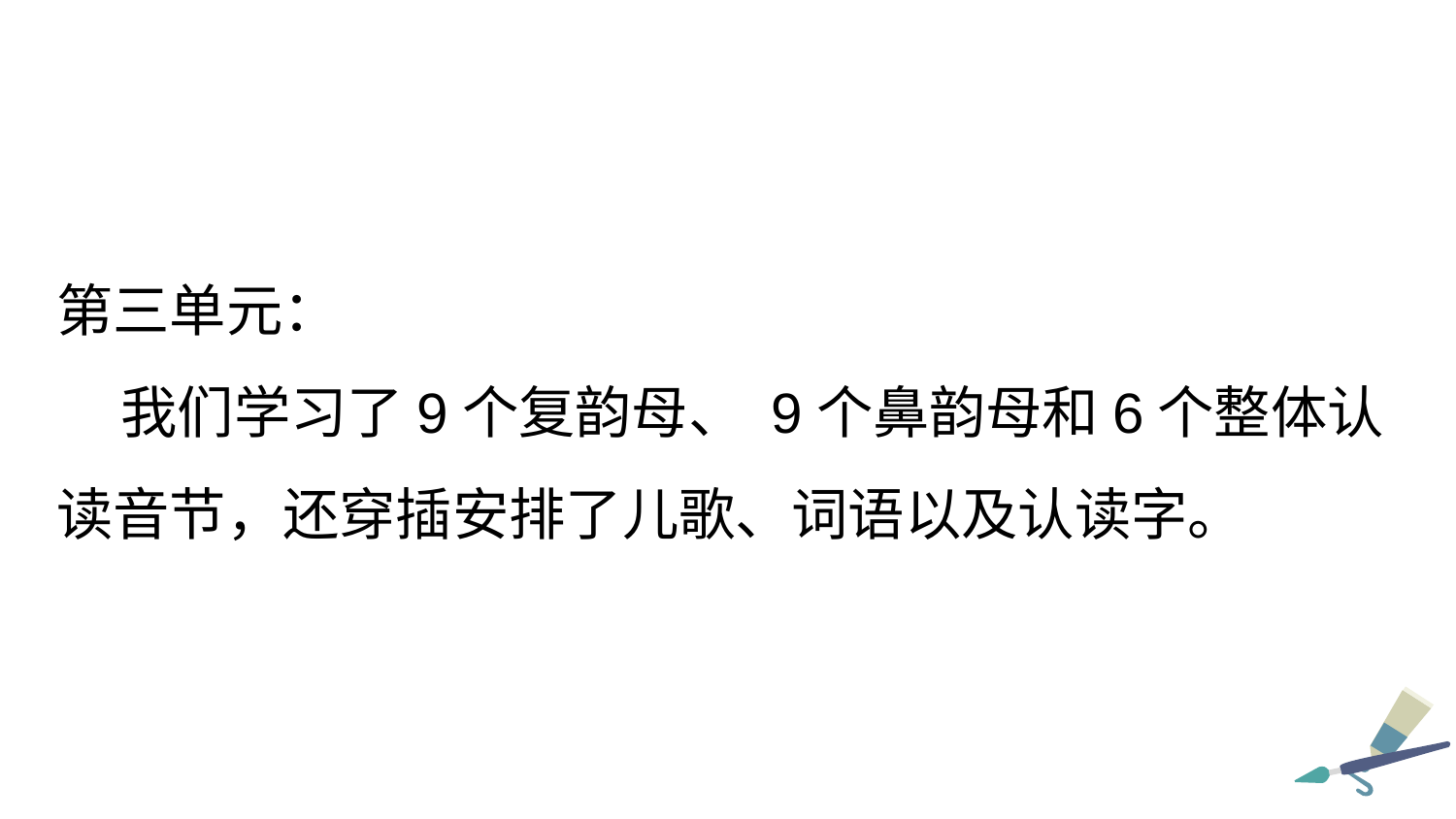

第三单元：
    我们学习了9个复韵母、 9个鼻韵母和6个整体认读音节，还穿插安排了儿歌、词语以及认读字。